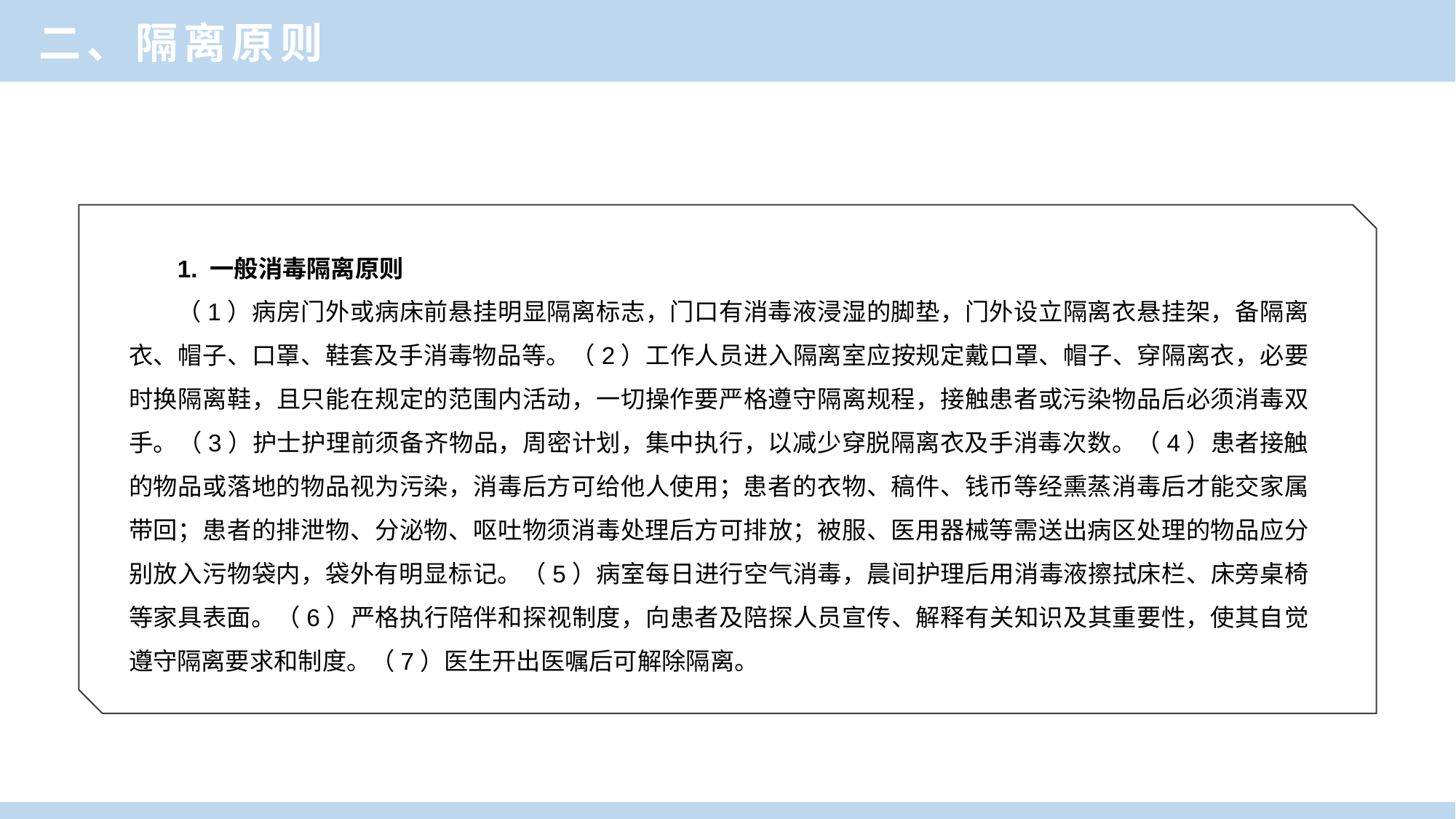

二、隔离原则

1. 一般消毒隔离原则
（1）病房门外或病床前悬挂明显隔离标志，门口有消毒液浸湿的脚垫，门外设立隔离衣悬挂架，备隔离衣、帽子、口罩、鞋套及手消毒物品等。（2）工作人员进入隔离室应按规定戴口罩、帽子、穿隔离衣，必要时换隔离鞋，且只能在规定的范围内活动，一切操作要严格遵守隔离规程，接触患者或污染物品后必须消毒双手。（3）护士护理前须备齐物品，周密计划，集中执行，以减少穿脱隔离衣及手消毒次数。（4）患者接触的物品或落地的物品视为污染，消毒后方可给他人使用；患者的衣物、稿件、钱币等经熏蒸消毒后才能交家属带回；患者的排泄物、分泌物、呕吐物须消毒处理后方可排放；被服、医用器械等需送出病区处理的物品应分别放入污物袋内，袋外有明显标记。（5）病室每日进行空气消毒，晨间护理后用消毒液擦拭床栏、床旁桌椅等家具表面。（6）严格执行陪伴和探视制度，向患者及陪探人员宣传、解释有关知识及其重要性，使其自觉遵守隔离要求和制度。（7）医生开出医嘱后可解除隔离。